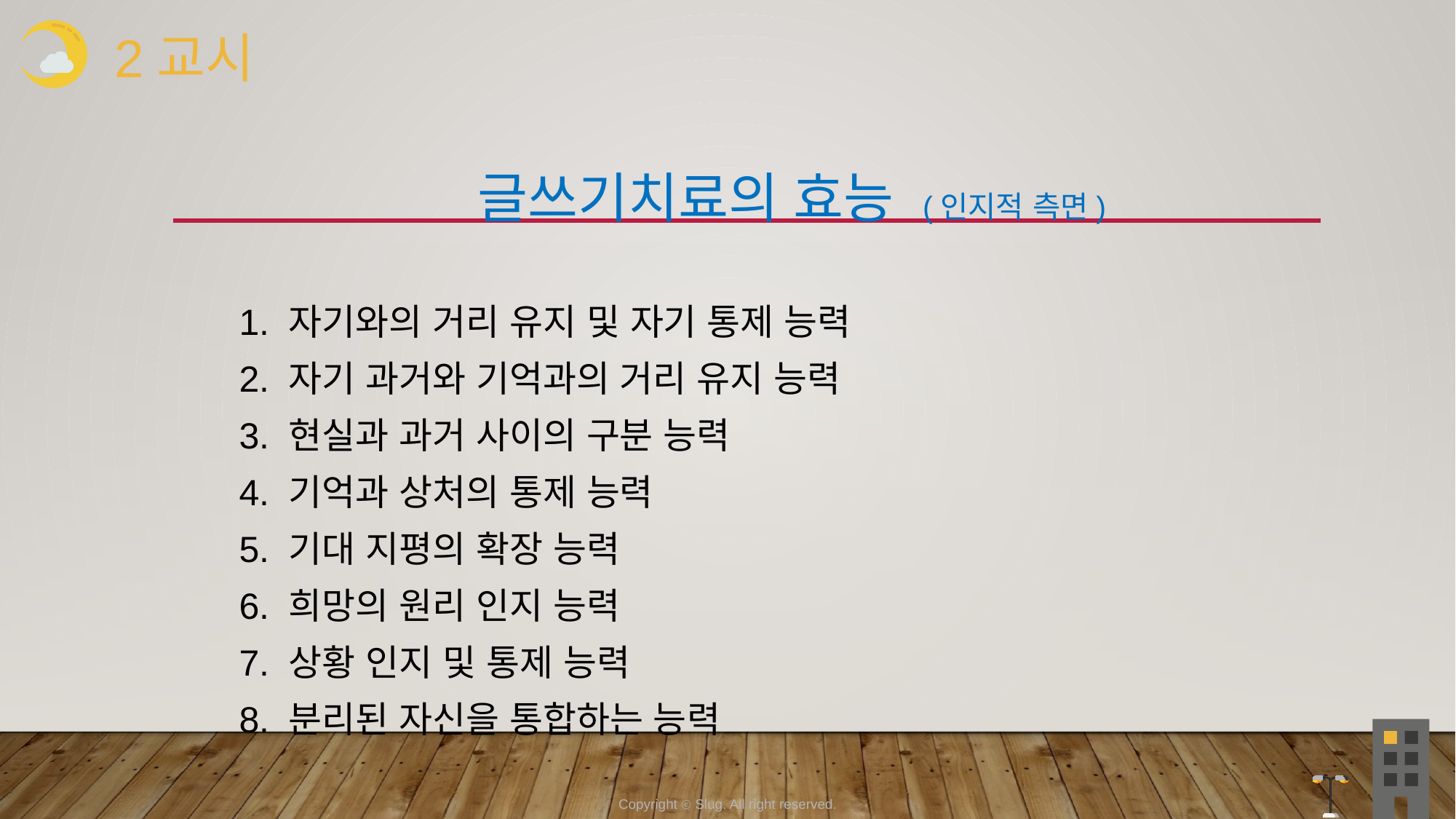

2교시

                     글쓰기치료의 효능 (인지적 측면)

   1. 자기와의 거리 유지 및 자기 통제 능력
   2. 자기 과거와 기억과의 거리 유지 능력
   3. 현실과 과거 사이의 구분 능력
   4. 기억과 상처의 통제 능력
   5. 기대 지평의 확장 능력
   6. 희망의 원리 인지 능력
   7. 상황 인지 및 통제 능력
   8. 분리된 자신을 통합하는 능력

Copyright ⓒ Slug. All right reserved.